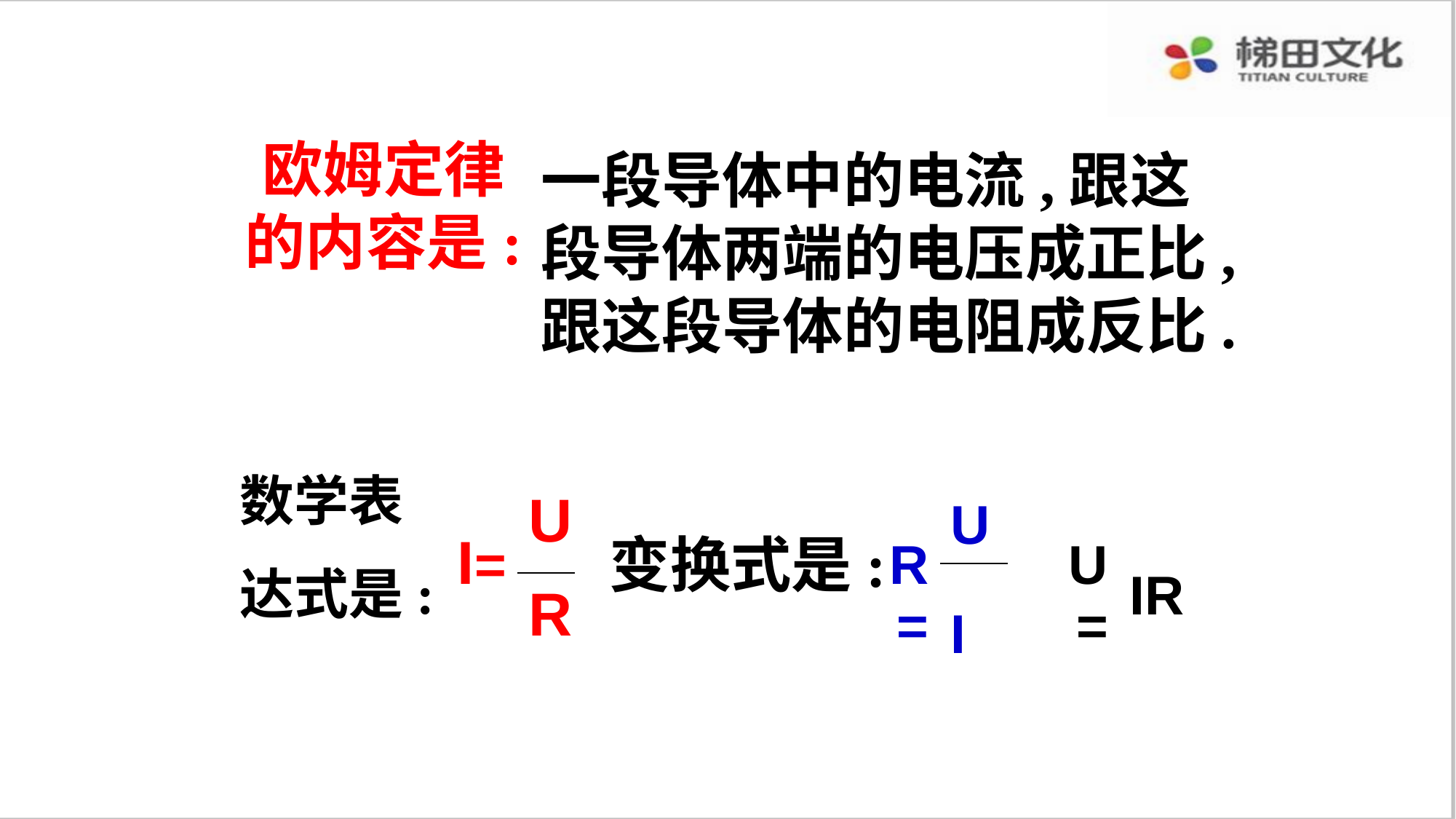

欧姆定律的内容是:
一段导体中的电流,跟这段导体两端的电压成正比,跟这段导体的电阻成反比.
数学表
达式是:
| I= | U |
| --- | --- |
|  | R |
| R= | U |  | U= | IR |
| --- | --- | --- | --- | --- |
|  | I |  |  |  |
变换式是: